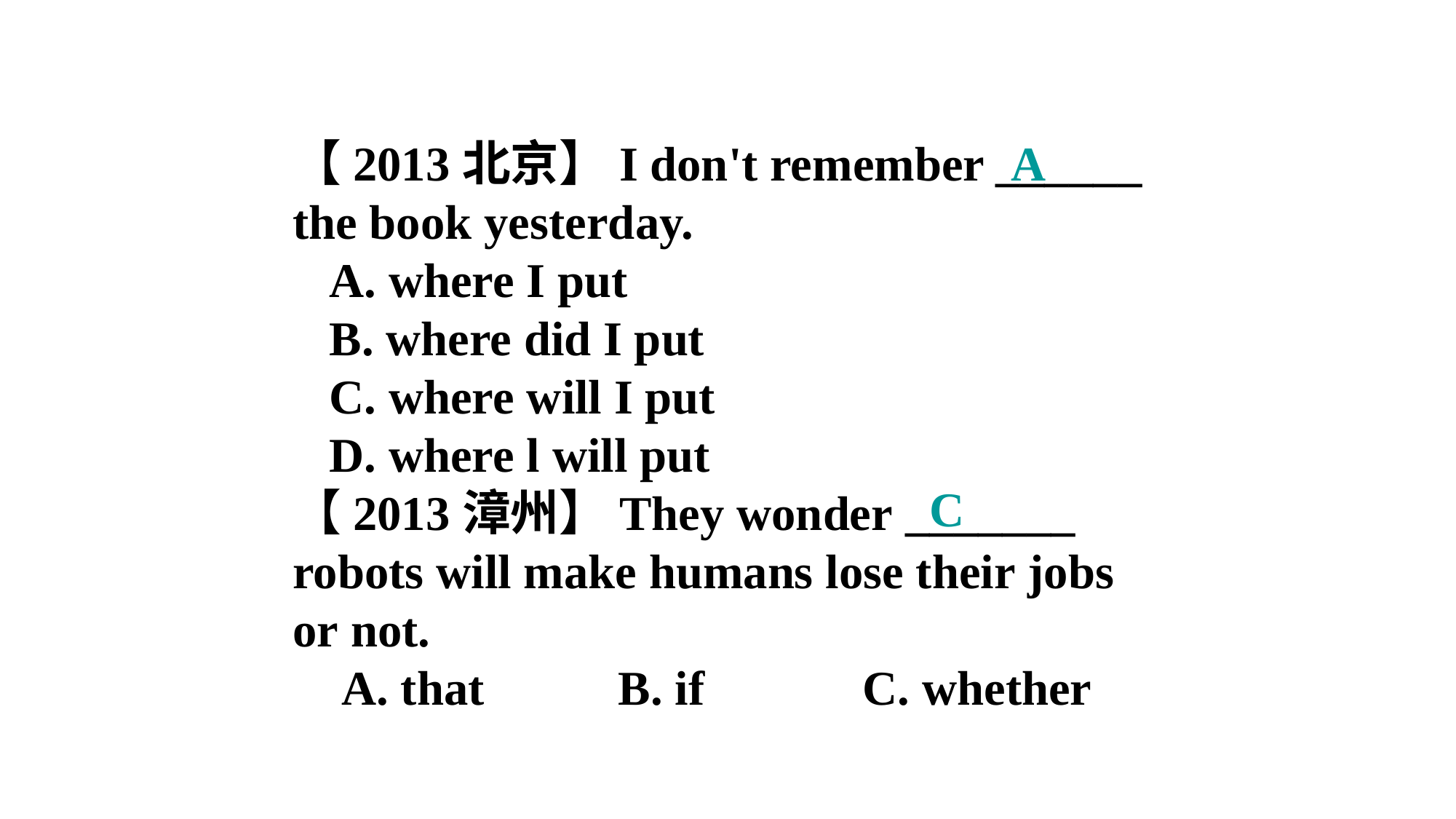

【2013北京】I don't remember ______ the book yesterday.
   A. where I put
   B. where did I put
   C. where will I put
   D. where l will put
【2013漳州】They wonder _______ robots will make humans lose their jobs
or not.
    A. that           B. if             C. whether
A
C